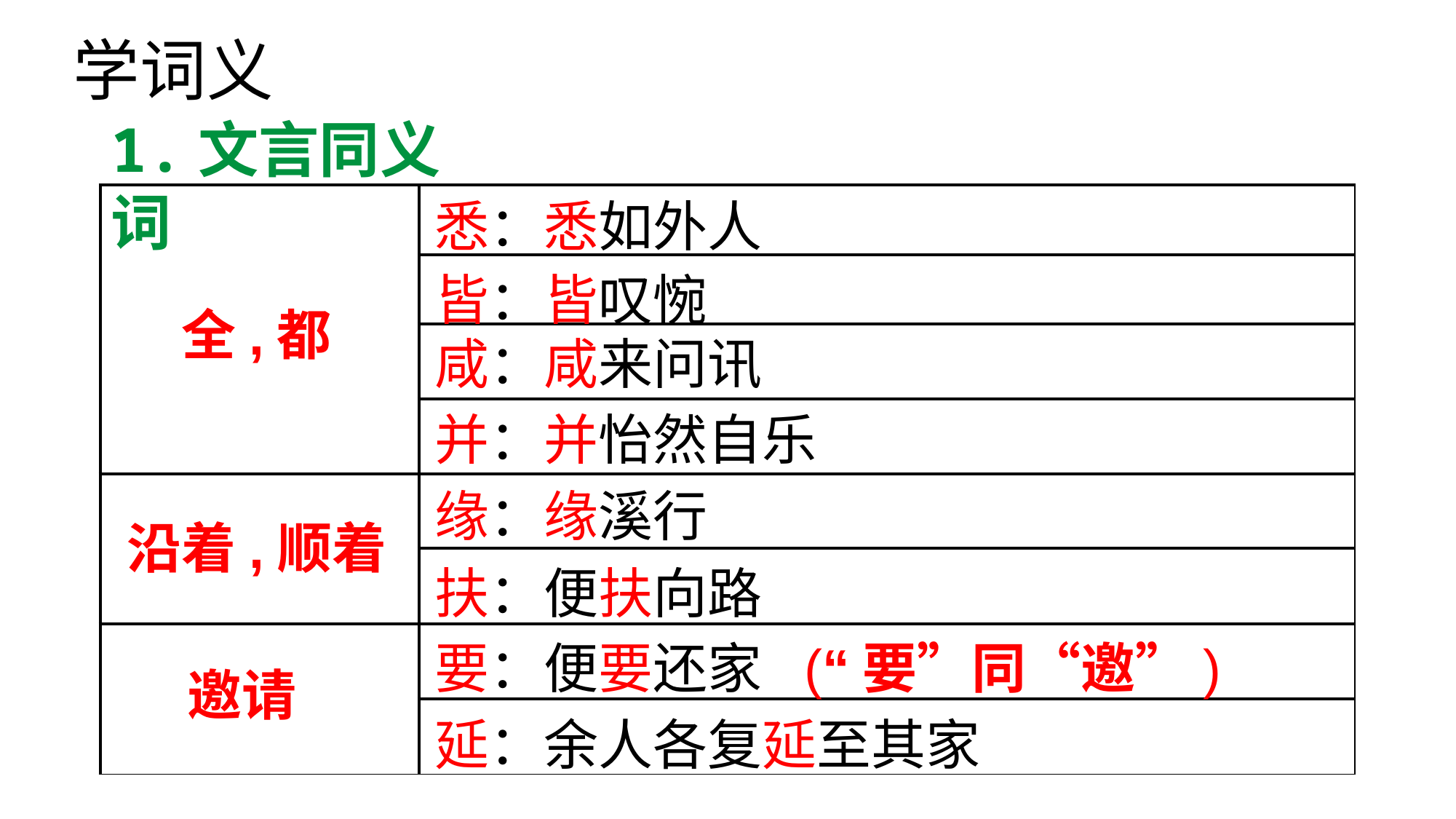

学词义
1.文言同义词
|  |  |
| --- | --- |
|  |  |
|  |  |
|  |  |
|  |  |
|  |  |
|  |  |
|  |  |
悉：悉如外人
皆：皆叹惋
全,都
咸：咸来问讯
并：并怡然自乐
缘：缘溪行
沿着,顺着
扶：便扶向路
要：便要还家
(“要”同“邀”)
邀请
延：余人各复延至其家